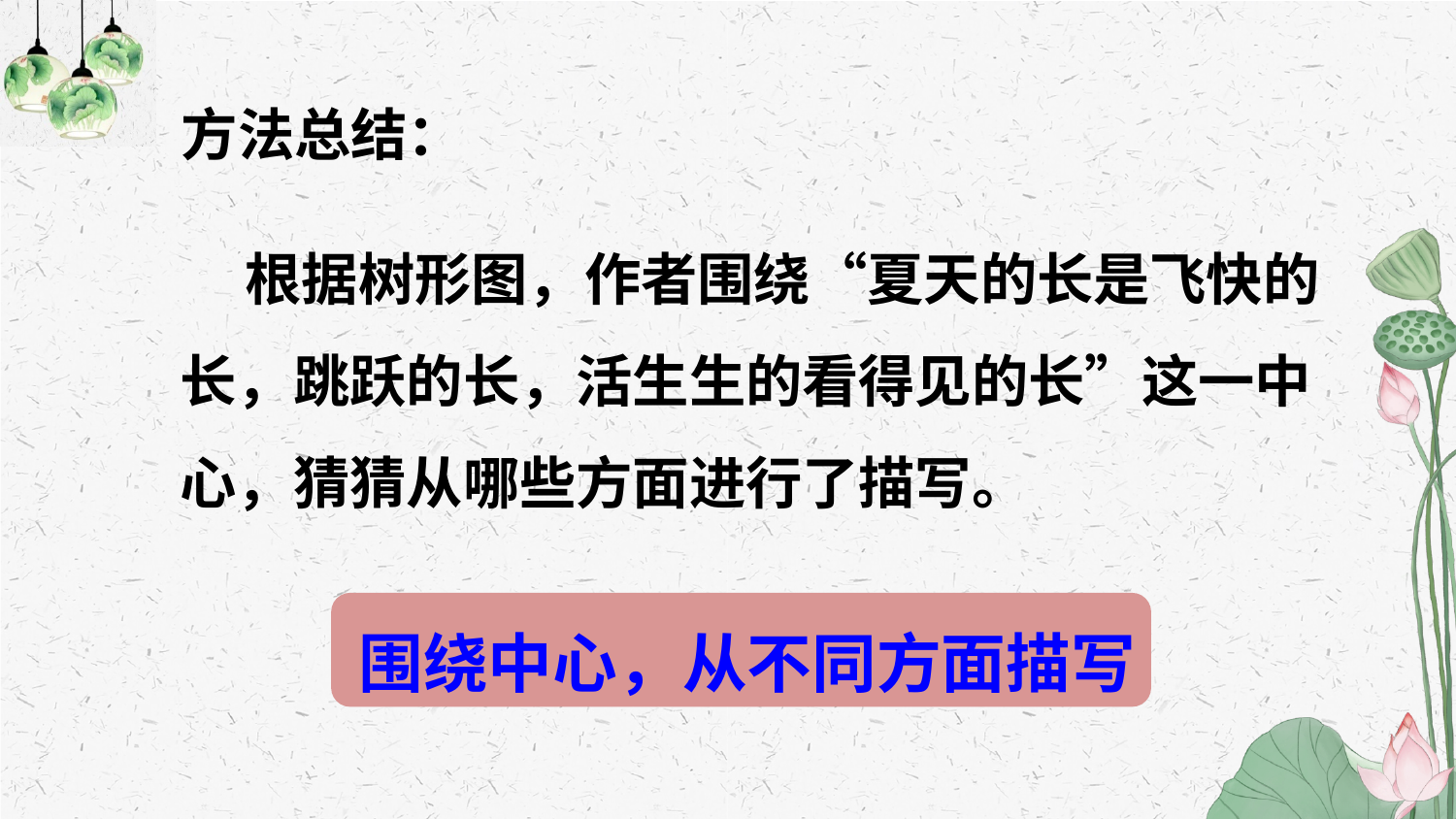

方法总结：
    根据树形图，作者围绕“夏天的长是飞快的长，跳跃的长，活生生的看得见的长”这一中心，猜猜从哪些方面进行了描写。

围绕中心，从不同方面描写